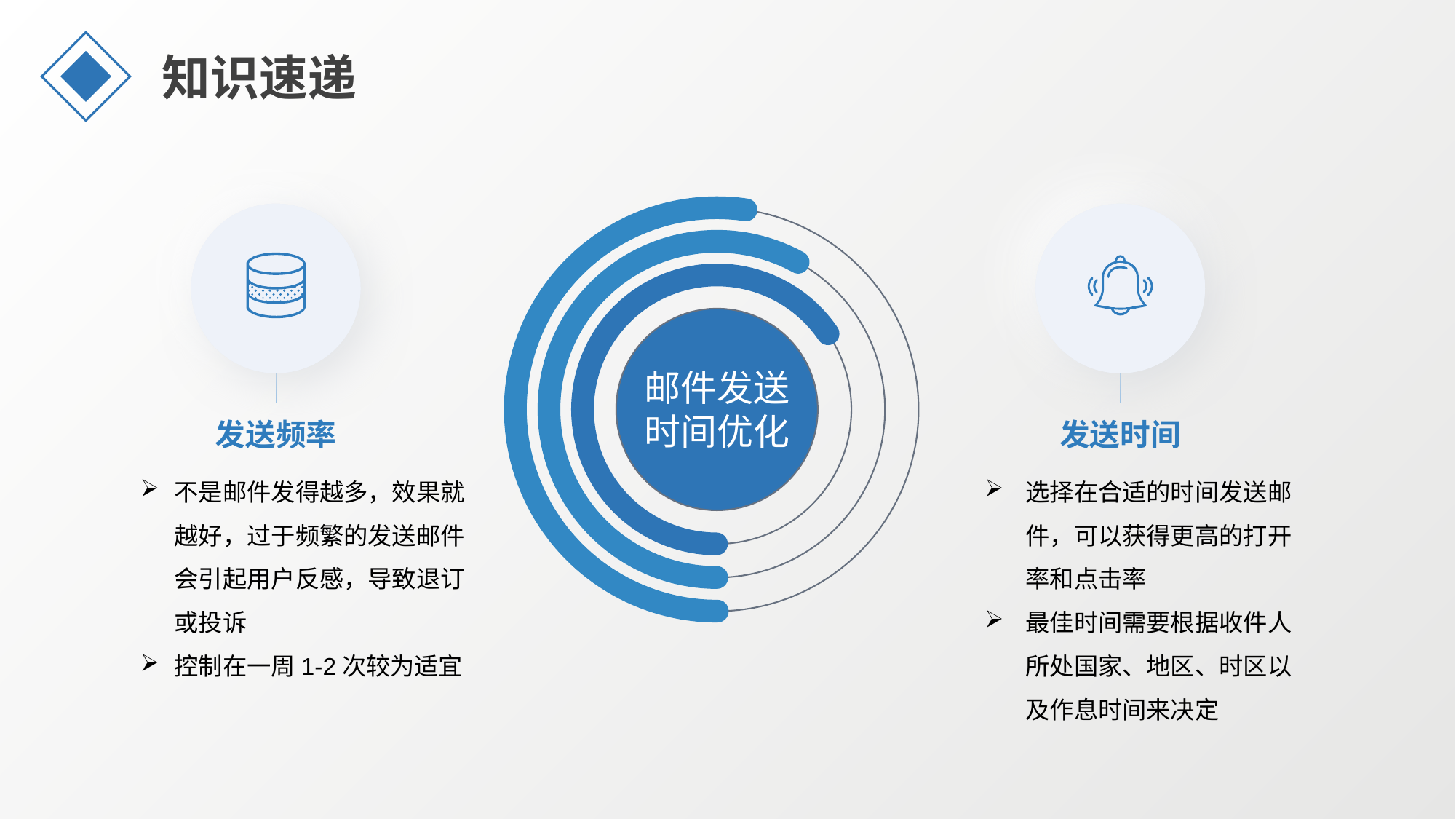

知识速递

发送频率
不是邮件发得越多，效果就越好，过于频繁的发送邮件会引起用户反感，导致退订或投诉
控制在一周1-2次较为适宜
发送时间
选择在合适的时间发送邮件，可以获得更高的打开率和点击率
最佳时间需要根据收件人所处国家、地区、时区以及作息时间来决定
邮件发送时间优化